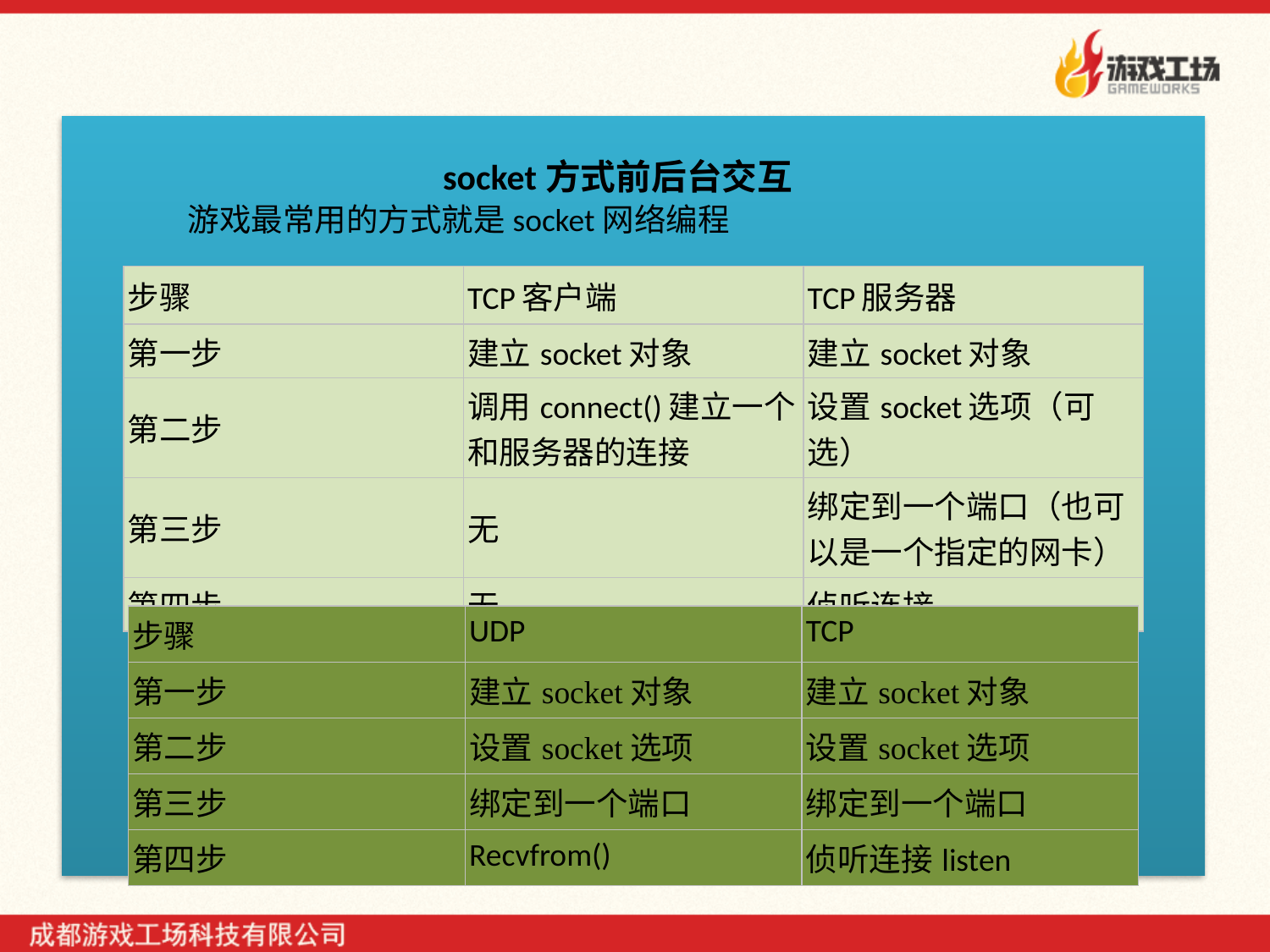

socket方式前后台交互
             游戏最常用的方式就是socket网络编程

| 步骤 | TCP客户端 | TCP服务器 |
| --- | --- | --- |
| 第一步 | 建立socket对象 | 建立socket对象 |
| 第二步 | 调用connect()建立一个和服务器的连接 | 设置socket选项（可选） |
| 第三步 | 无 | 绑定到一个端口（也可以是一个指定的网卡） |
| 第四步 | 无 | 侦听连接 |
| 步骤 | UDP | TCP |
| --- | --- | --- |
| 第一步 | 建立socket对象 | 建立socket对象 |
| 第二步 | 设置socket选项 | 设置socket选项 |
| 第三步 | 绑定到一个端口 | 绑定到一个端口 |
| 第四步 | Recvfrom() | 侦听连接listen |
10